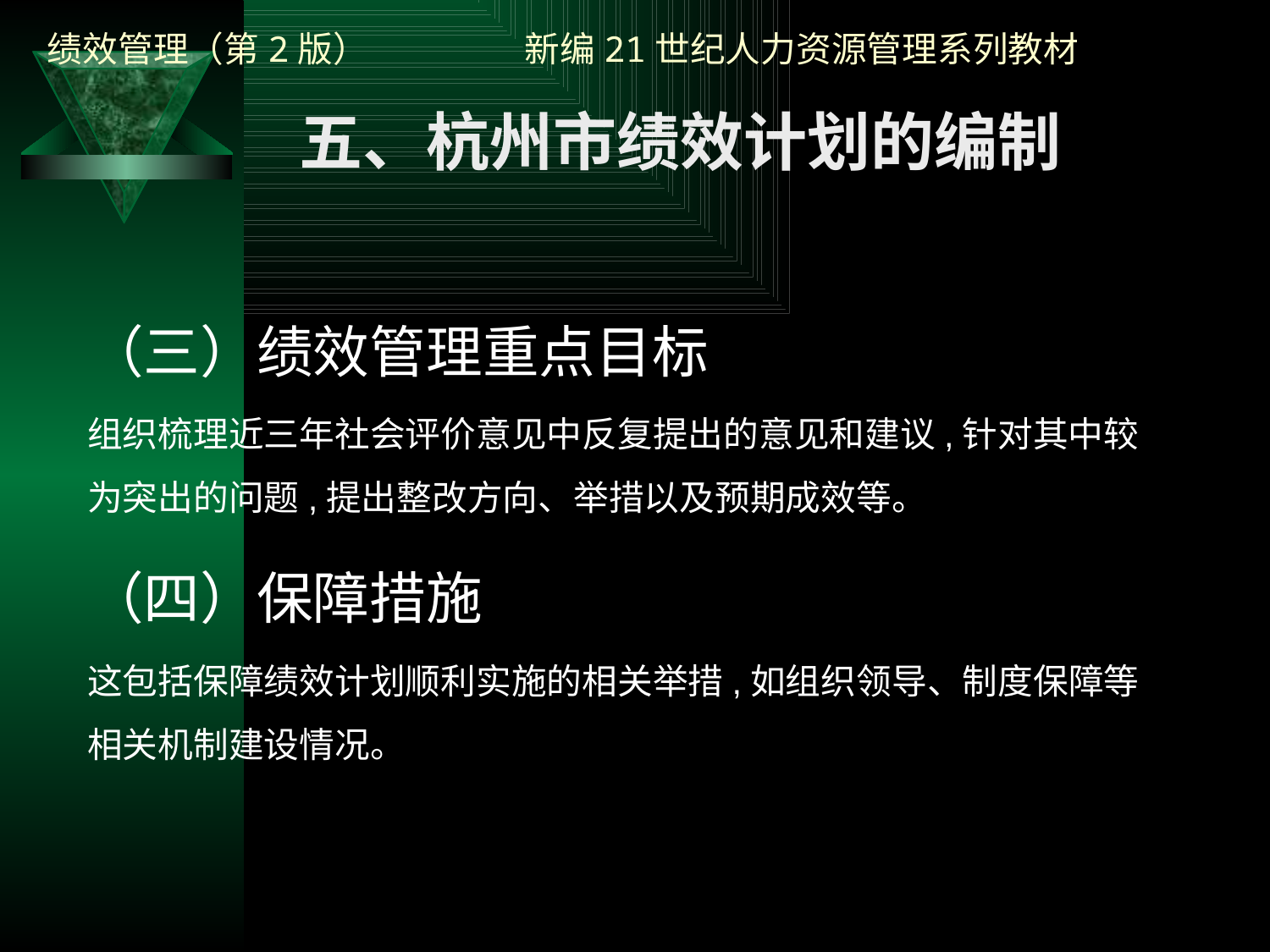

五、杭州市绩效计划的编制
（三）绩效管理重点目标
组织梳理近三年社会评价意见中反复提出的意见和建议,针对其中较为突出的问题,提出整改方向、举措以及预期成效等。
（四）保障措施
这包括保障绩效计划顺利实施的相关举措,如组织领导、制度保障等相关机制建设情况。